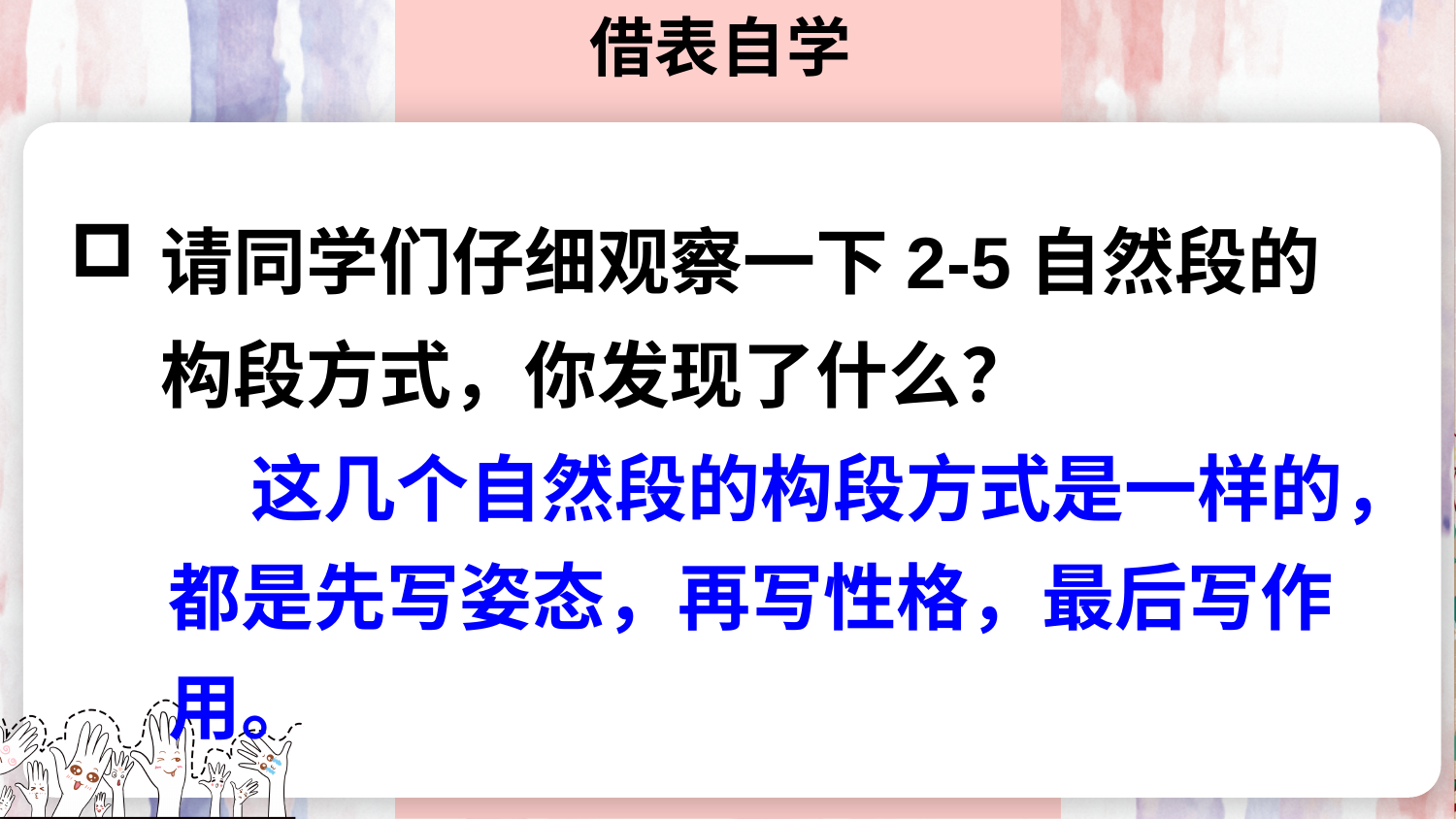

借表自学
请同学们仔细观察一下2-5自然段的构段方式，你发现了什么？
    这几个自然段的构段方式是一样的，都是先写姿态，再写性格，最后写作用。